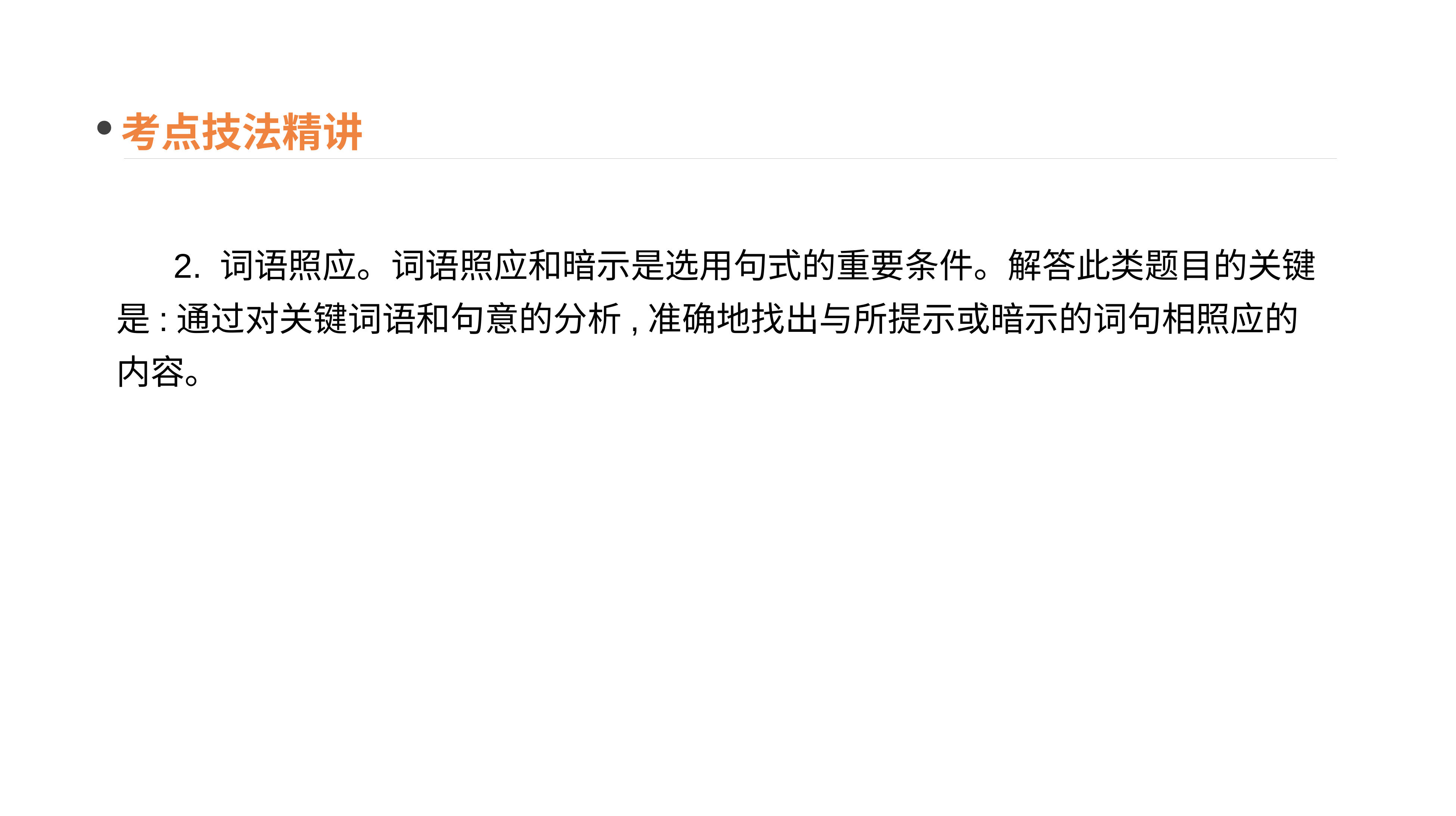

考点技法精讲

      2. 词语照应。词语照应和暗示是选用句式的重要条件。解答此类题目的关键是:通过对关键词语和句意的分析,准确地找出与所提示或暗示的词句相照应的内容。